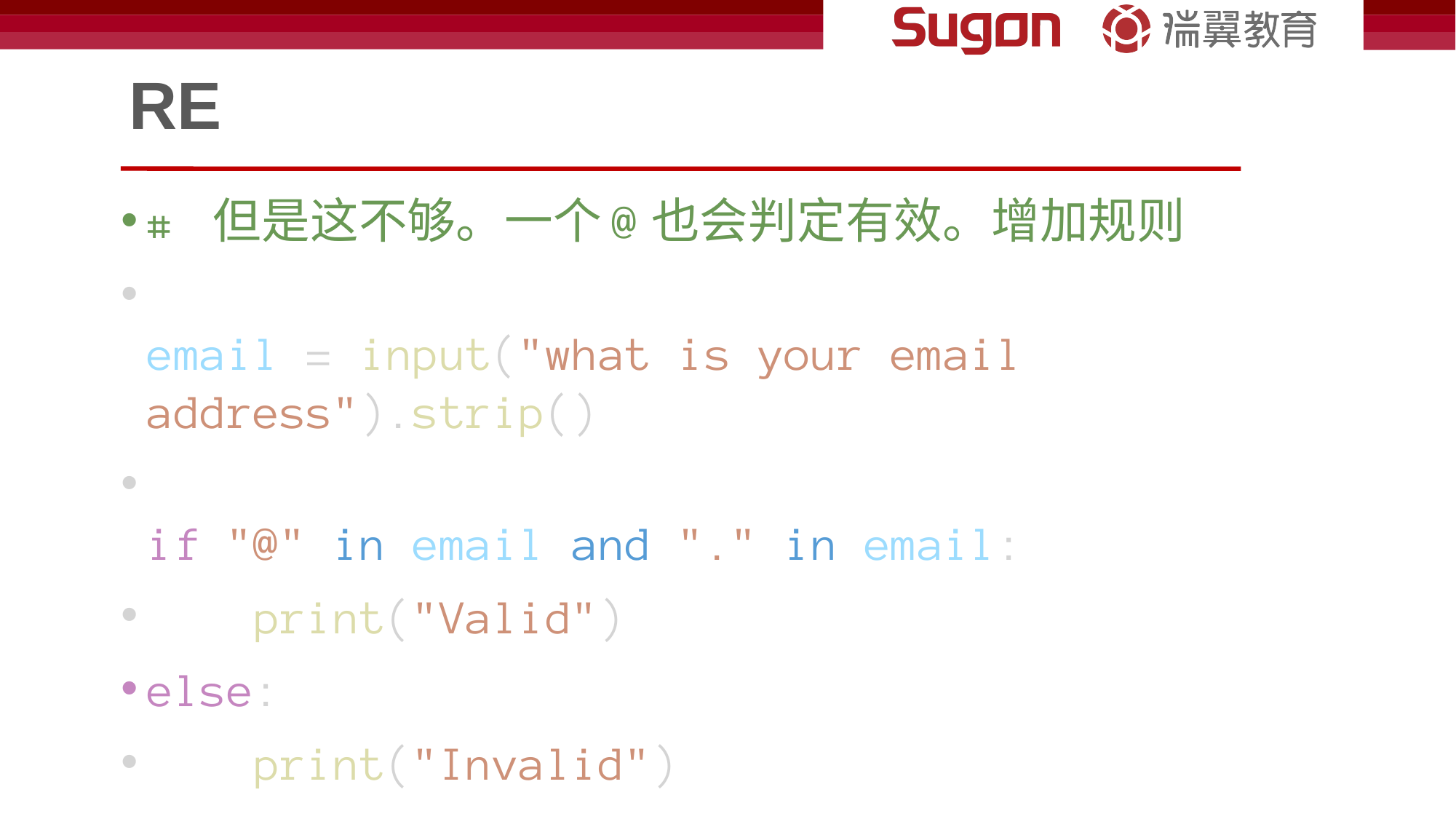

# RE
# 但是这不够。一个@也会判定有效。增加规则
email = input("what is your email address").strip()
if "@" in email and "." in email:
    print("Valid")
else:
    print("Invalid")